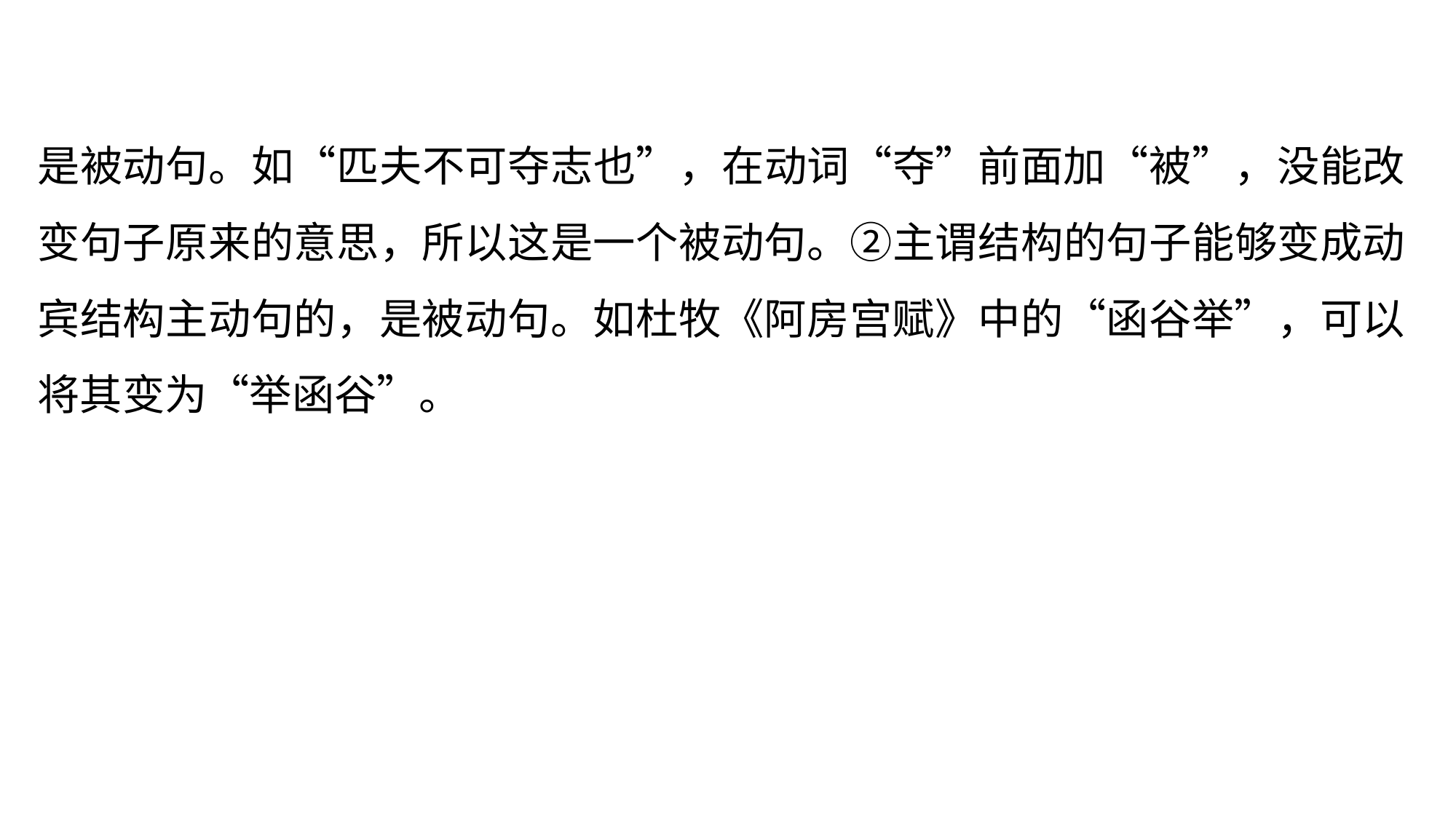

是被动句。如“匹夫不可夺志也”，在动词“夺”前面加“被”，没能改变句子原来的意思，所以这是一个被动句。②主谓结构的句子能够变成动宾结构主动句的，是被动句。如杜牧《阿房宫赋》中的“函谷举”，可以将其变为“举函谷”。